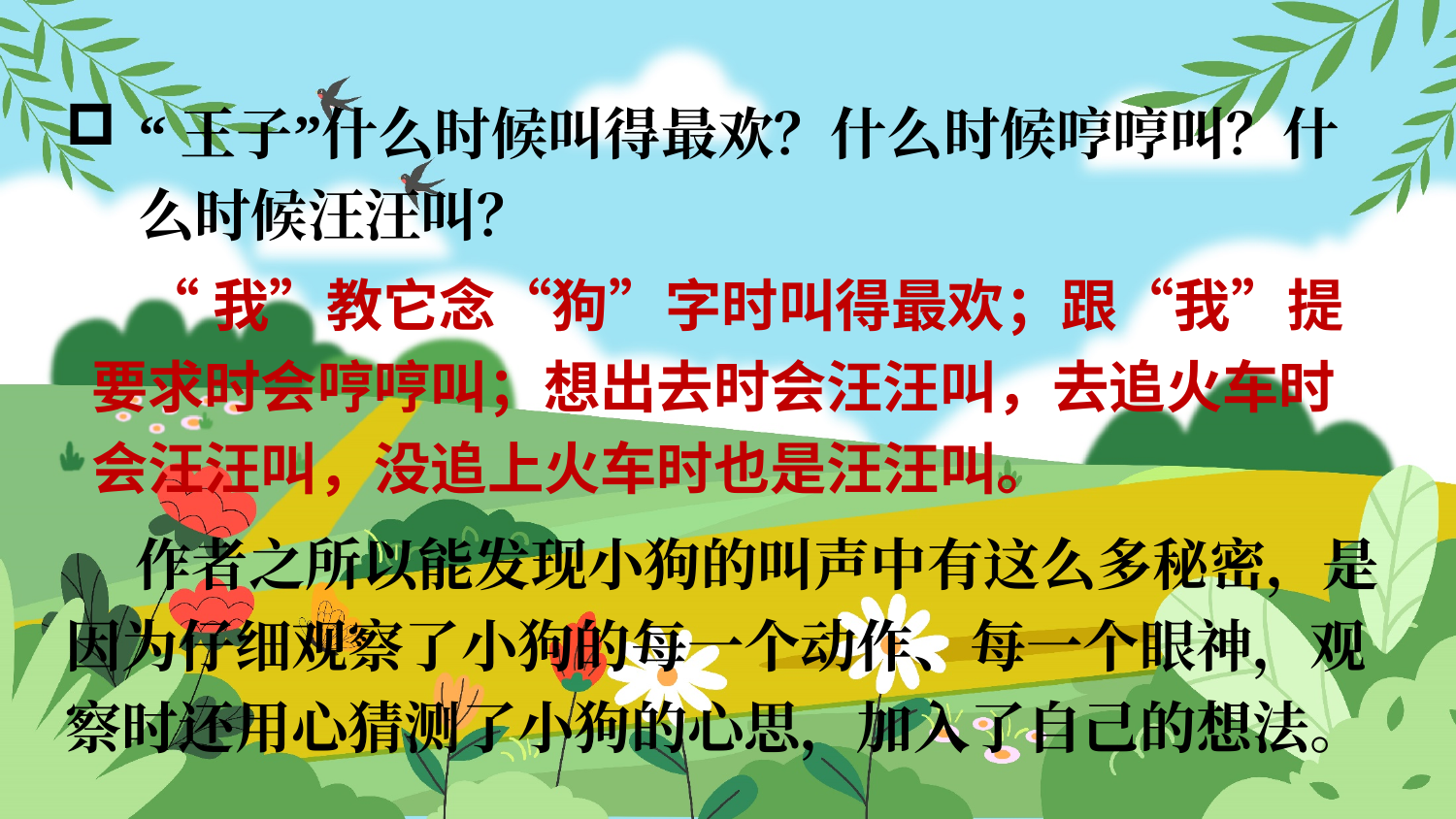

“王子”什么时候叫得最欢？什么时候哼哼叫？什么时候汪汪叫？
    “我”教它念“狗”字时叫得最欢；跟“我”提要求时会哼哼叫；想出去时会汪汪叫，去追火车时会汪汪叫，没追上火车时也是汪汪叫。
    作者之所以能发现小狗的叫声中有这么多秘密，是因为仔细观察了小狗的每一个动作、每一个眼神，观察时还用心猜测了小狗的心思，加入了自己的想法。